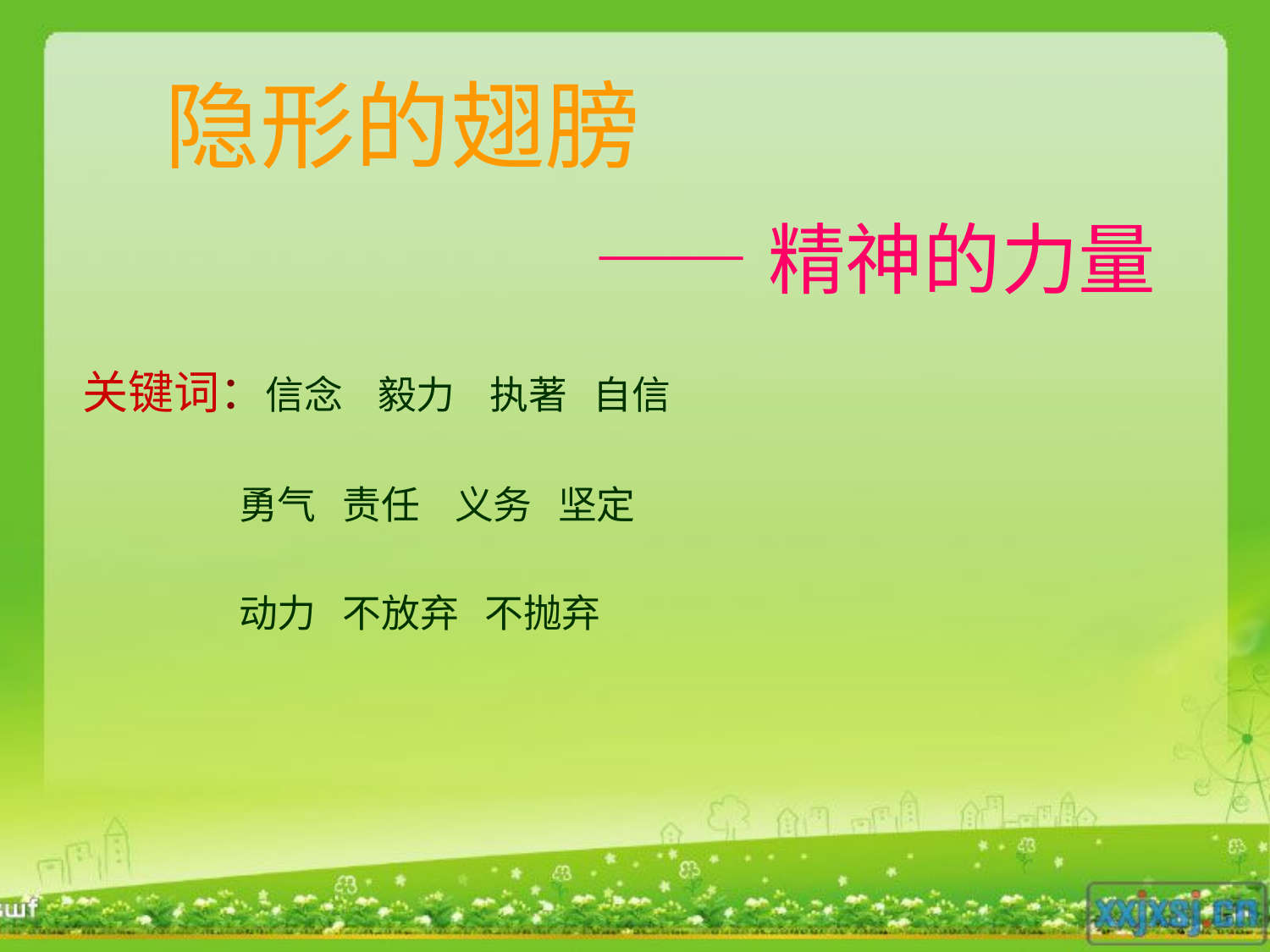

隐形的翅膀
——精神的力量
关键词：信念    毅力    执著   自信

                 勇气   责任    义务   坚定

                 动力   不放弃   不抛弃